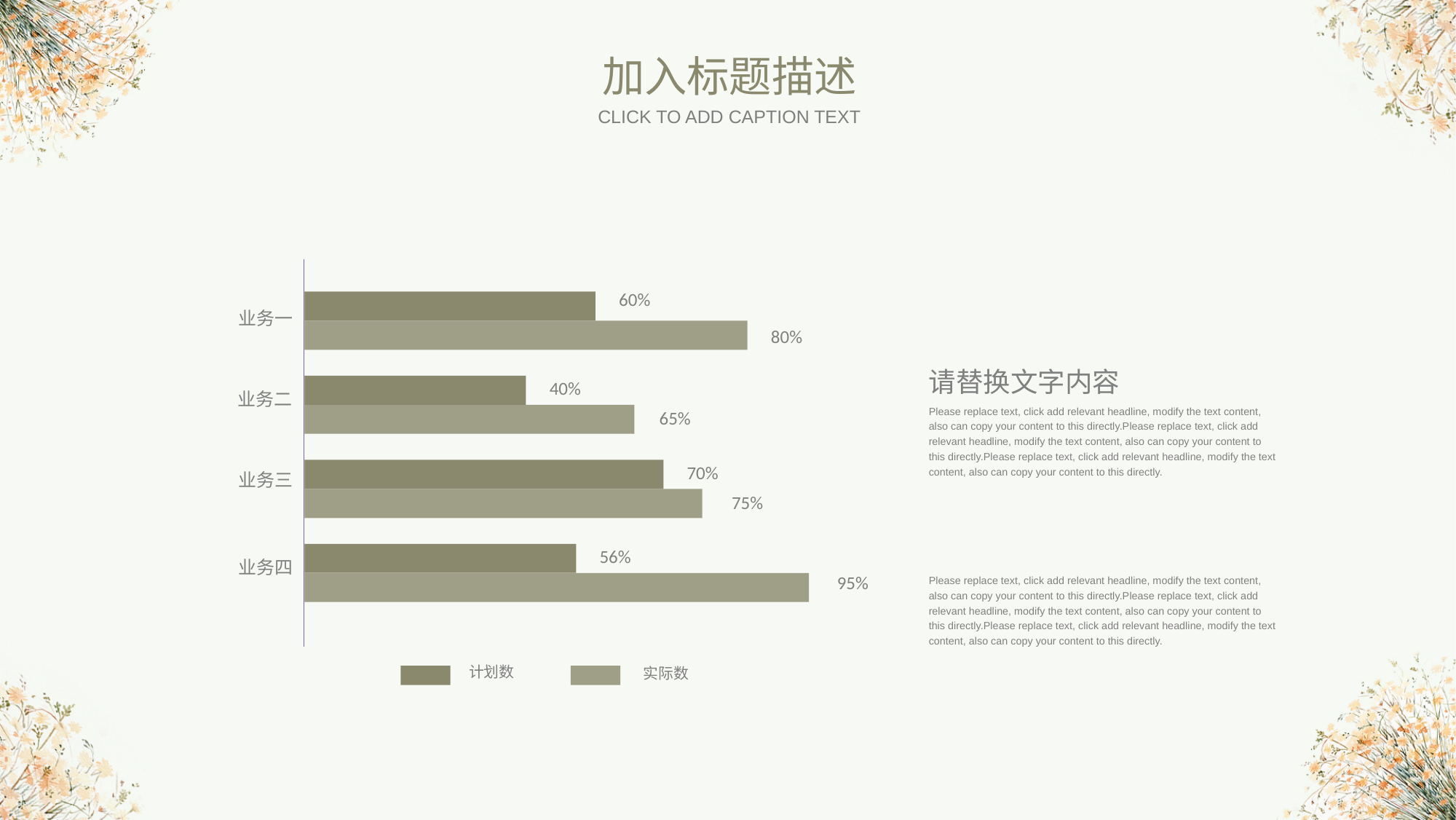

加入标题描述
CLICK TO ADD CAPTION TEXT
60%

业务一
80%

40%

业务二
65%

70%

业务三
75%

56%

业务四
95%

计划数

实际数

请替换文字内容
Please replace text, click add relevant headline, modify the text content, also can copy your content to this directly.Please replace text, click add relevant headline, modify the text content, also can copy your content to this directly.Please replace text, click add relevant headline, modify the text content, also can copy your content to this directly.
Please replace text, click add relevant headline, modify the text content, also can copy your content to this directly.Please replace text, click add relevant headline, modify the text content, also can copy your content to this directly.Please replace text, click add relevant headline, modify the text content, also can copy your content to this directly.